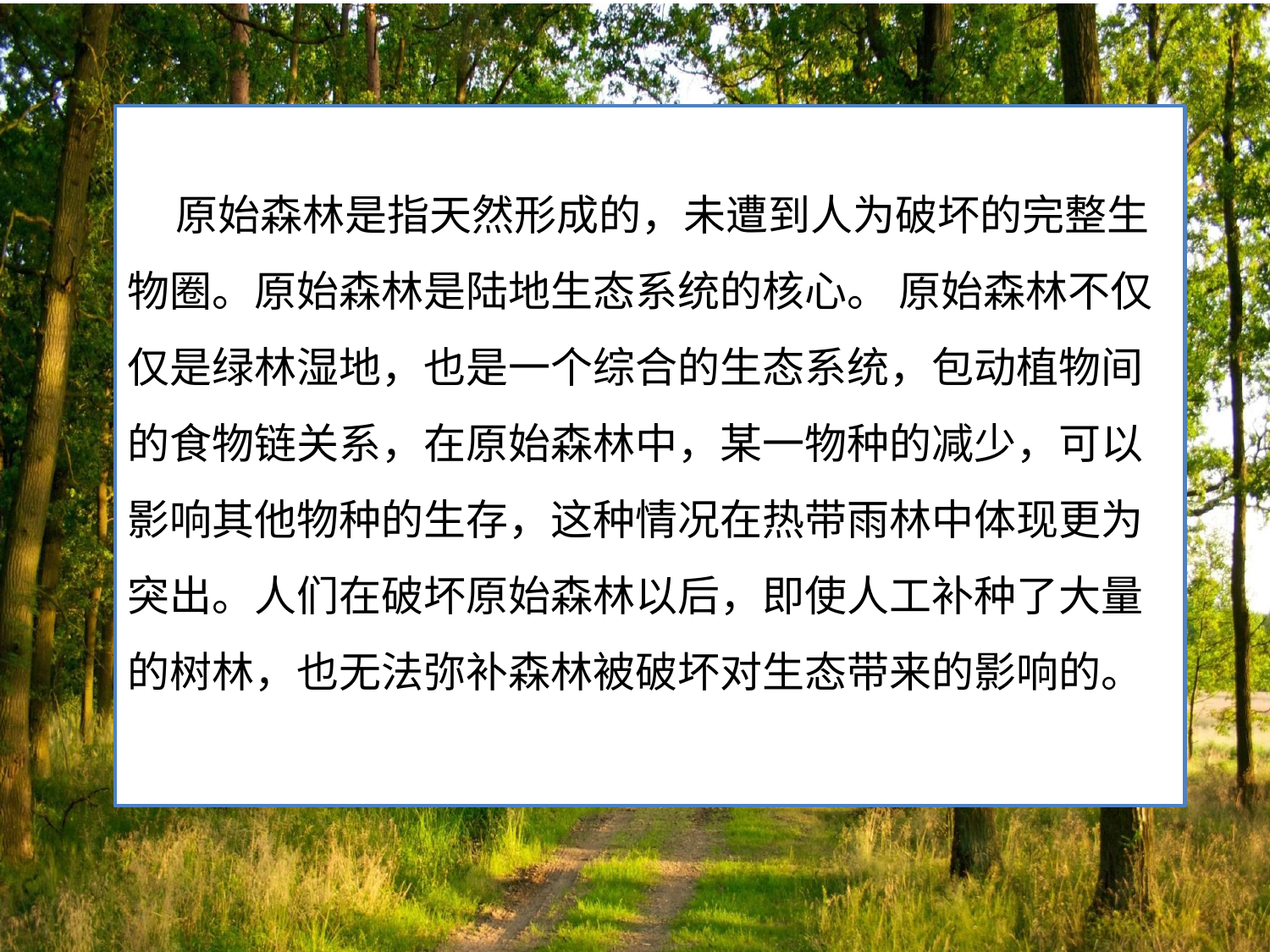

#

    原始森林是指天然形成的，未遭到人为破坏的完整生物圈。原始森林是陆地生态系统的核心。 原始森林不仅仅是绿林湿地，也是一个综合的生态系统，包动植物间的食物链关系，在原始森林中，某一物种的减少，可以影响其他物种的生存，这种情况在热带雨林中体现更为突出。人们在破坏原始森林以后，即使人工补种了大量的树林，也无法弥补森林被破坏对生态带来的影响的。